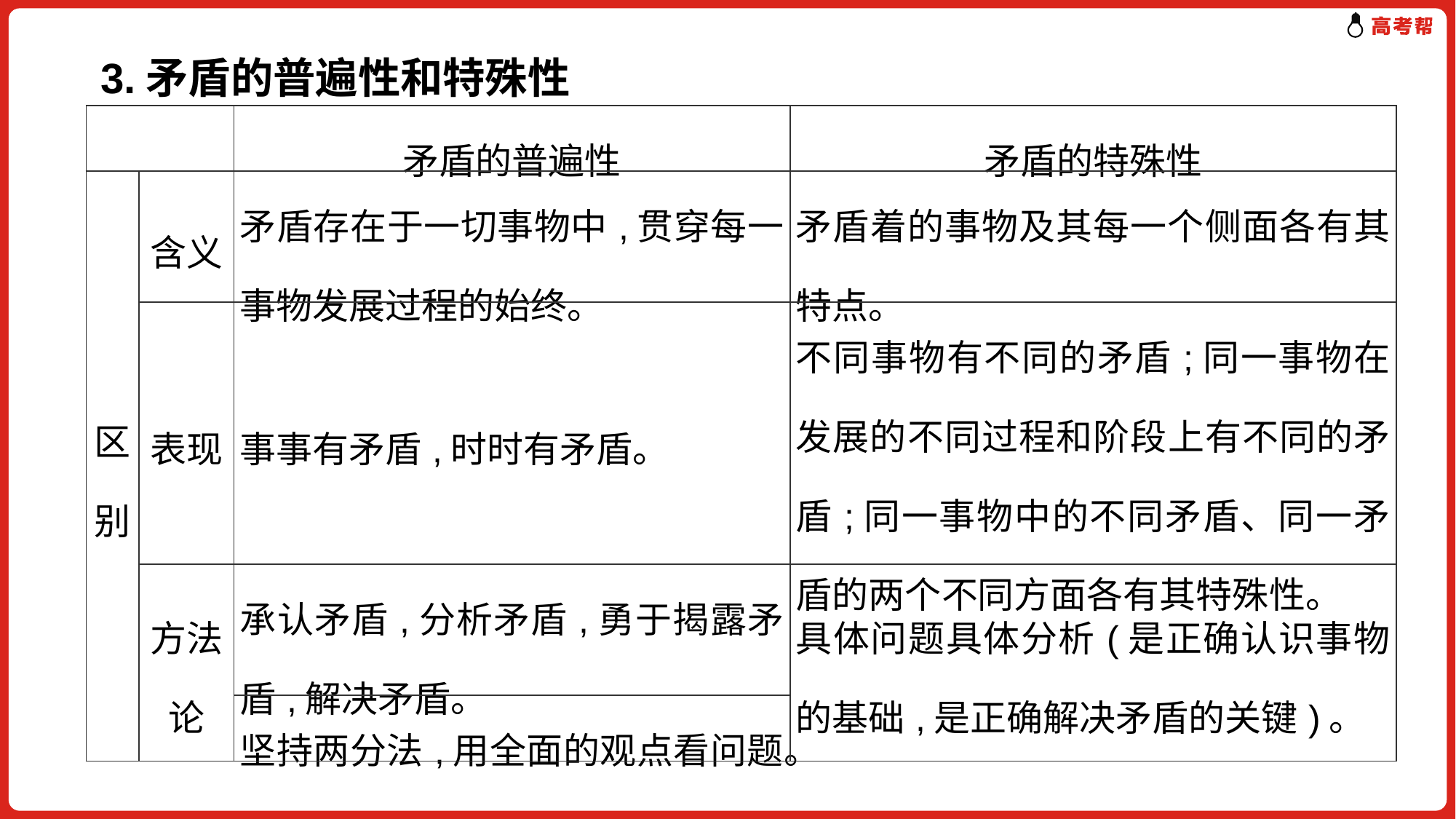

3.矛盾的普遍性和特殊性
|  |  | 矛盾的普遍性 | 矛盾的特殊性 |
| --- | --- | --- | --- |
| 区别 | 含义 | 矛盾存在于一切事物中,贯穿每一事物发展过程的始终。 | 矛盾着的事物及其每一个侧面各有其特点。 |
|  | 表现 | 事事有矛盾,时时有矛盾。 | 不同事物有不同的矛盾;同一事物在发展的不同过程和阶段上有不同的矛盾;同一事物中的不同矛盾、同一矛盾的两个不同方面各有其特殊性。 |
|  | 方法论 | 承认矛盾,分析矛盾,勇于揭露矛盾,解决矛盾。 | 具体问题具体分析(是正确认识事物的基础,是正确解决矛盾的关键)。 |
|  |  | 坚持两分法,用全面的观点看问题。 |  |